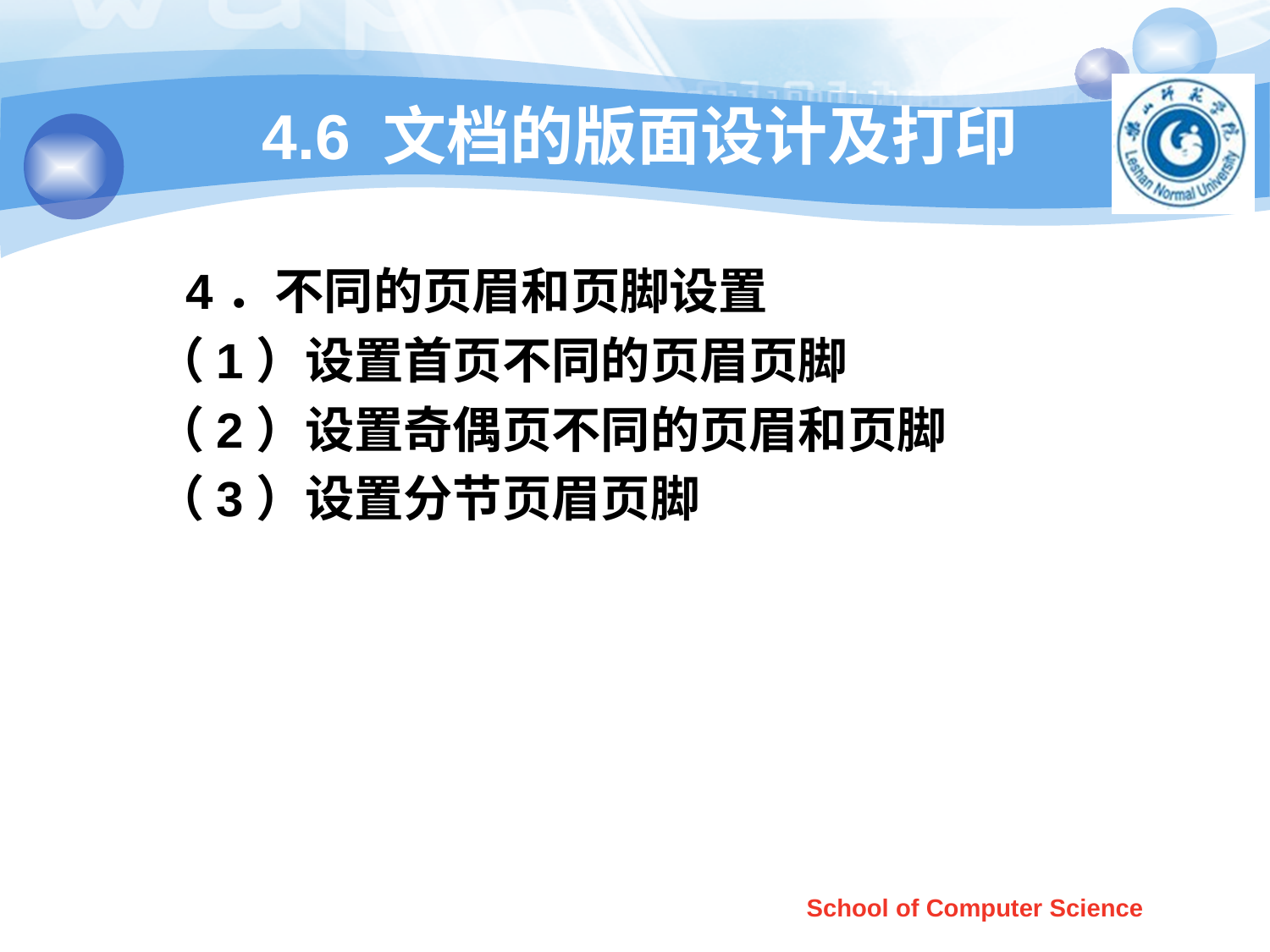

# 4.6 文档的版面设计及打印
        4．不同的页眉和页脚设置
      （1）设置首页不同的页眉页脚
      （2）设置奇偶页不同的页眉和页脚
      （3）设置分节页眉页脚

School of Computer Science